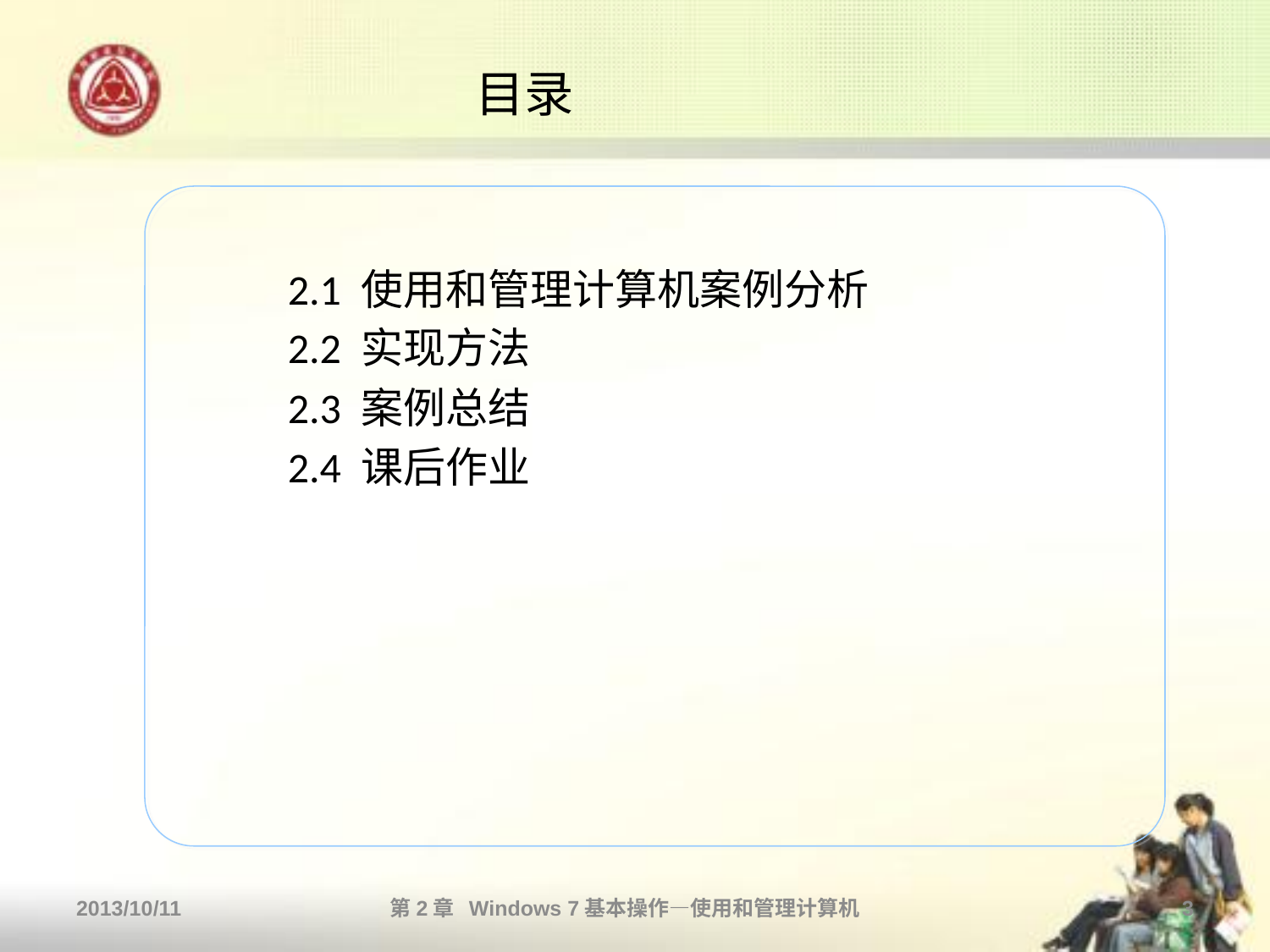

# 目录

2.1 使用和管理计算机案例分析
2.2 实现方法
2.3 案例总结
2.4 课后作业
2013/10/11
第2章  Windows 7基本操作—使用和管理计算机
3